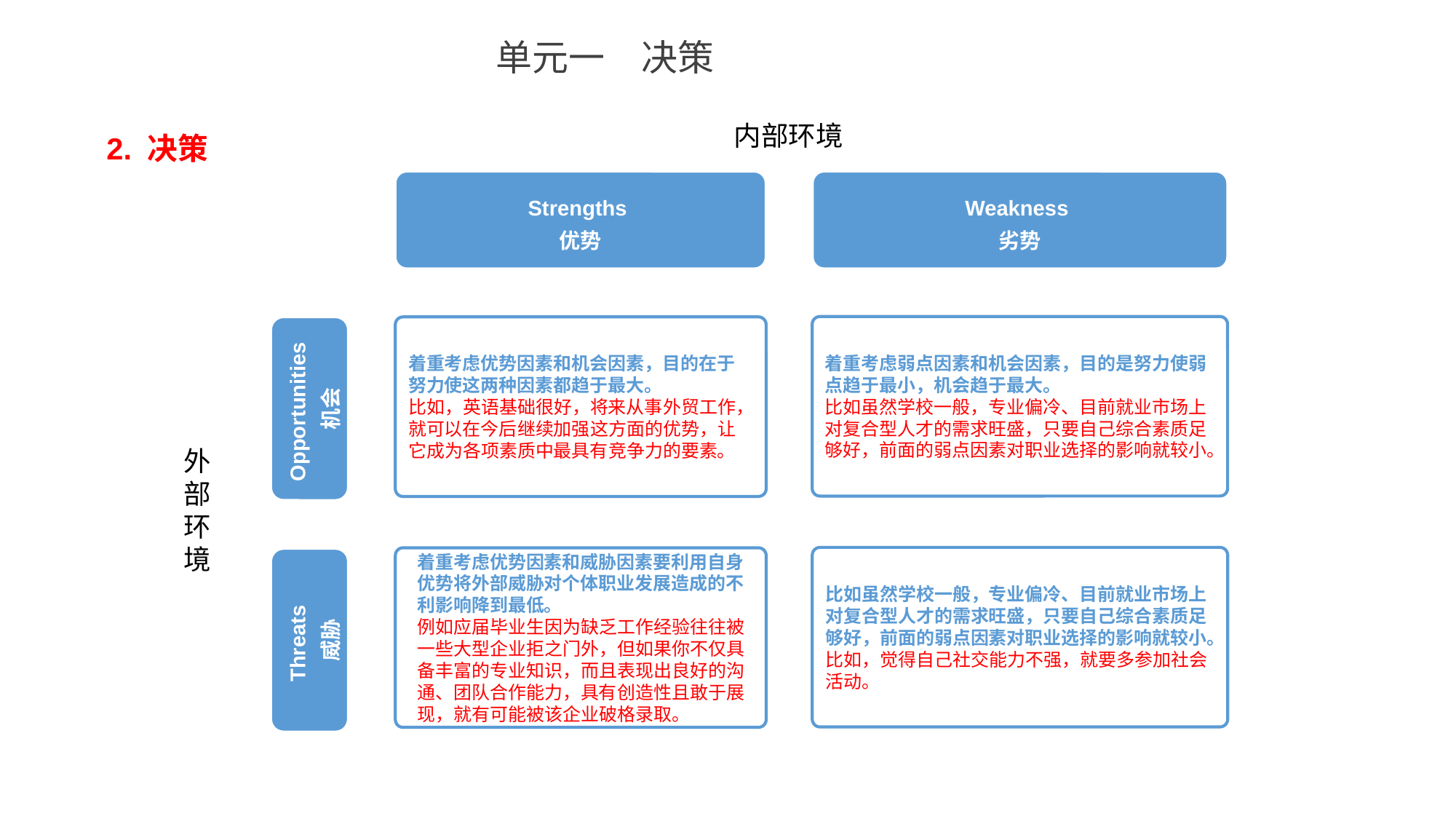

单元一　决策
2. 决策
内部环境
Strengths
优势
Weakness
劣势
着重考虑弱点因素和机会因素，目的是努力使弱点趋于最小，机会趋于最大。
比如虽然学校一般，专业偏冷、目前就业市场上对复合型人才的需求旺盛，只要自己综合素质足够好，前面的弱点因素对职业选择的影响就较小。
着重考虑优势因素和机会因素，目的在于努力使这两种因素都趋于最大。
比如，英语基础很好，将来从事外贸工作，就可以在今后继续加强这方面的优势，让它成为各项素质中最具有竞争力的要素。
Opportunities
机会
外
部
环
境
比如虽然学校一般，专业偏冷、目前就业市场上对复合型人才的需求旺盛，只要自己综合素质足够好，前面的弱点因素对职业选择的影响就较小。
比如，觉得自己社交能力不强，就要多参加社会活动。
着重考虑优势因素和威胁因素要利用自身优势将外部威胁对个体职业发展造成的不利影响降到最低。
例如应届毕业生因为缺乏工作经验往往被一些大型企业拒之门外，但如果你不仅具备丰富的专业知识，而且表现出良好的沟通、团队合作能力，具有创造性且敢于展现，就有可能被该企业破格录取。
Threats
威胁